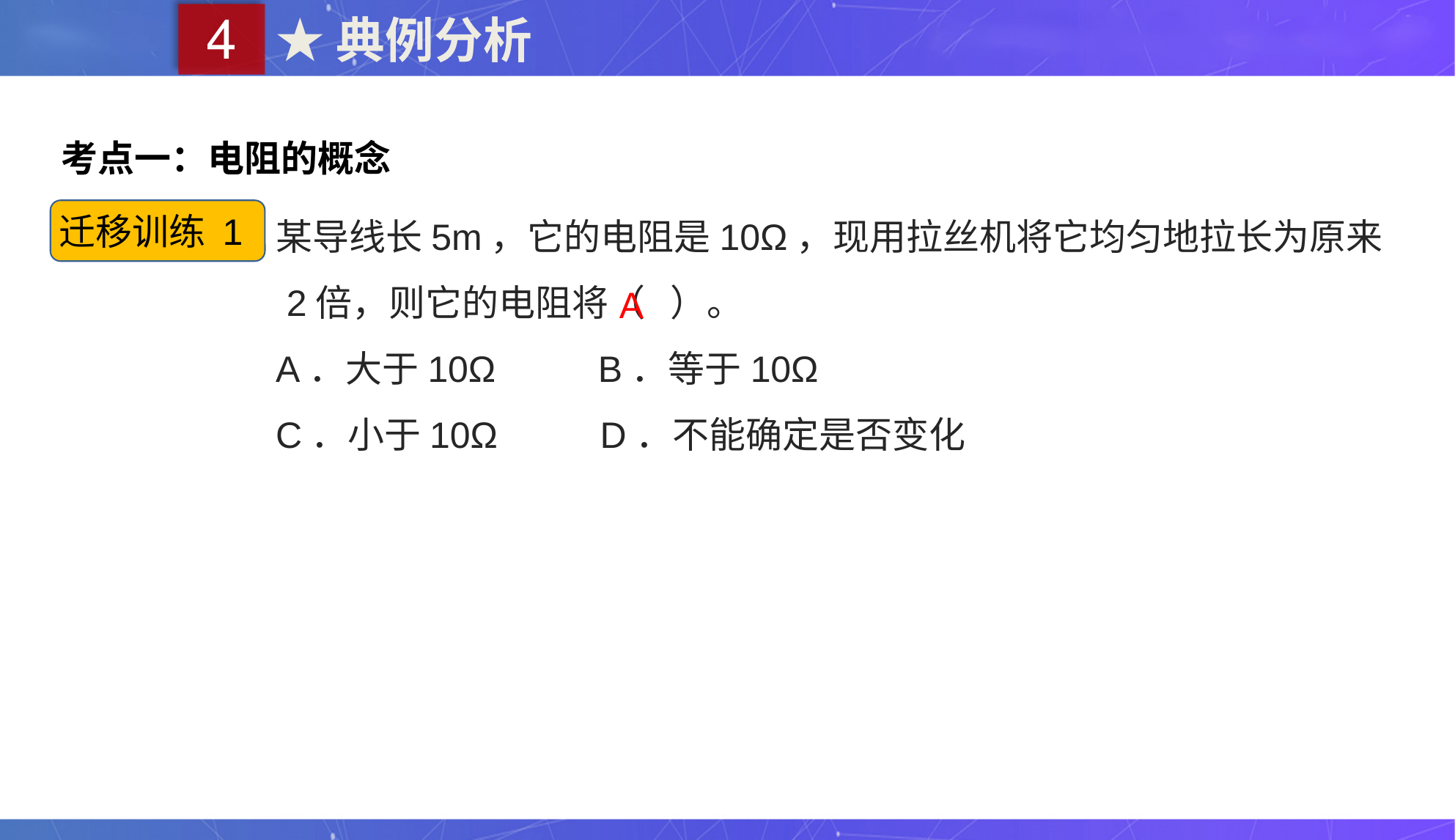

4
★典例分析
考点一：电阻的概念
某导线长5m，它的电阻是10Ω，现用拉丝机将它均匀地拉长为原来2倍，则它的电阻将（   ）。
A．大于10Ω          B．等于10Ω
C．小于10Ω          D．不能确定是否变化
迁移训练 1
A